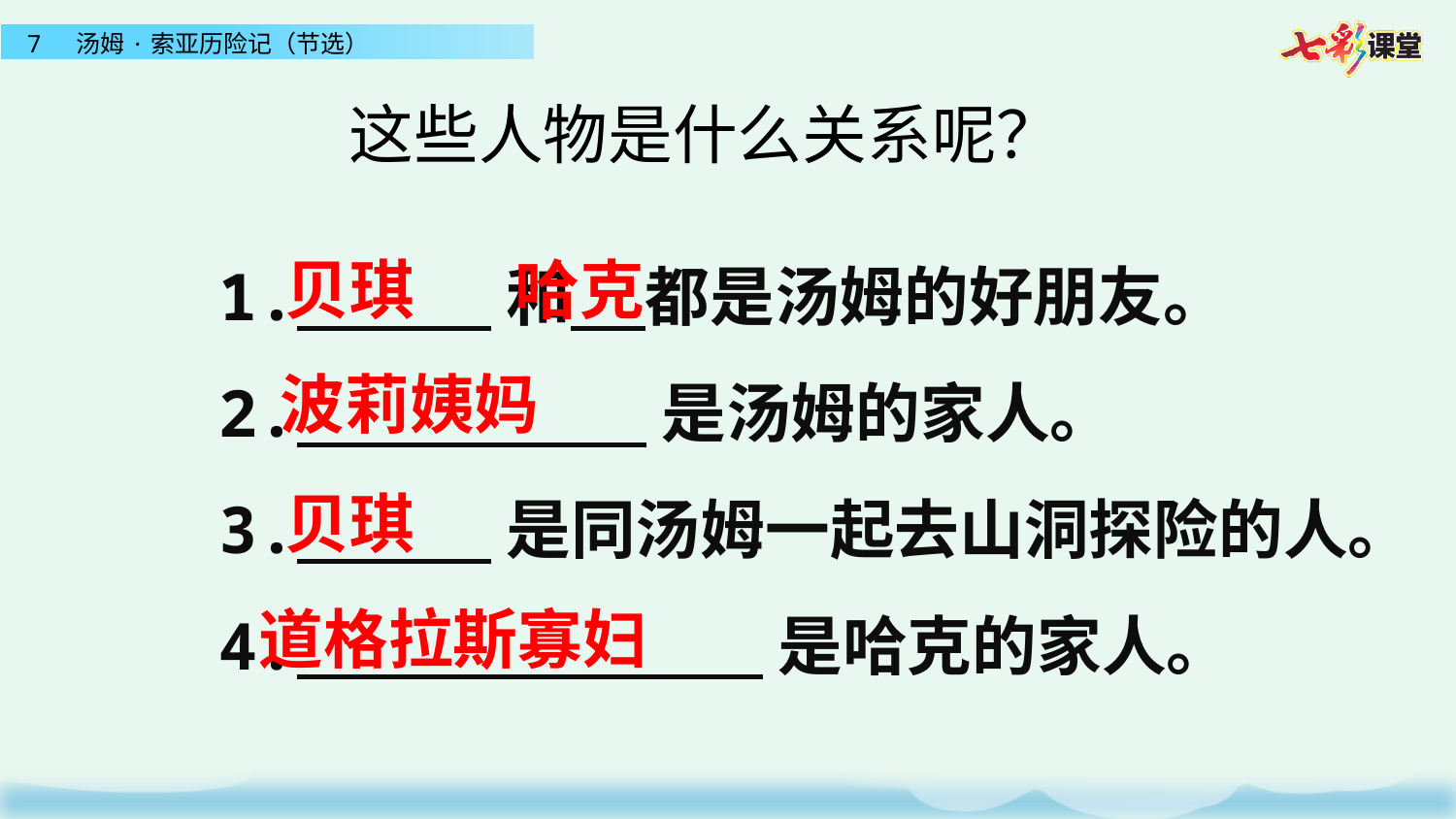

这些人物是什么关系呢？
哈克
贝琪
   1.     和     都是汤姆的好朋友。
   2.         是汤姆的家人。
   3.     是同汤姆一起去山洞探险的人。
   4.            是哈克的家人。
波莉姨妈
贝琪
道格拉斯寡妇